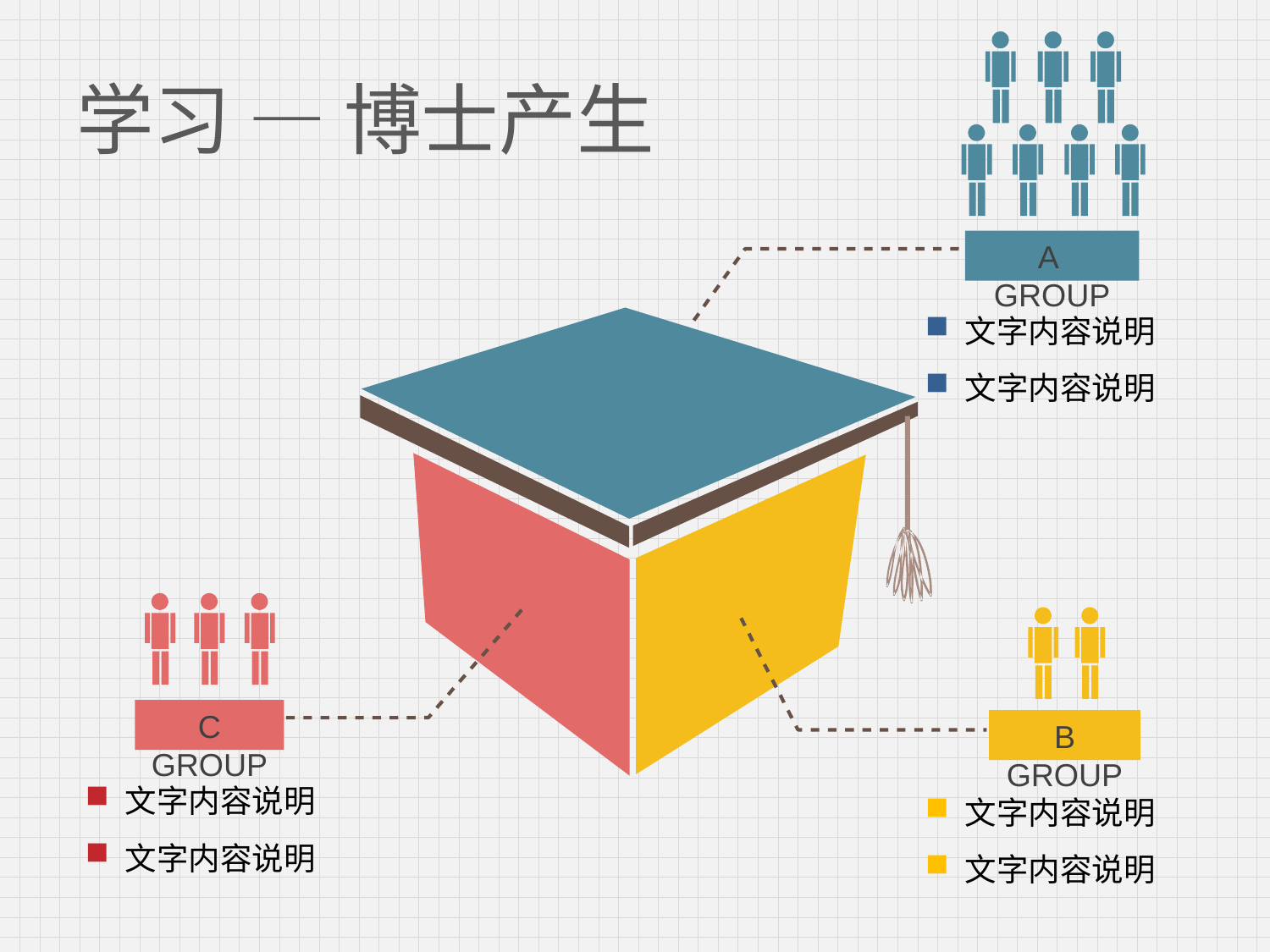

# 学习 — 博士产生

A  GROUP

文字内容说明
文字内容说明

C GROUP
B GROUP
文字内容说明
文字内容说明
文字内容说明
文字内容说明